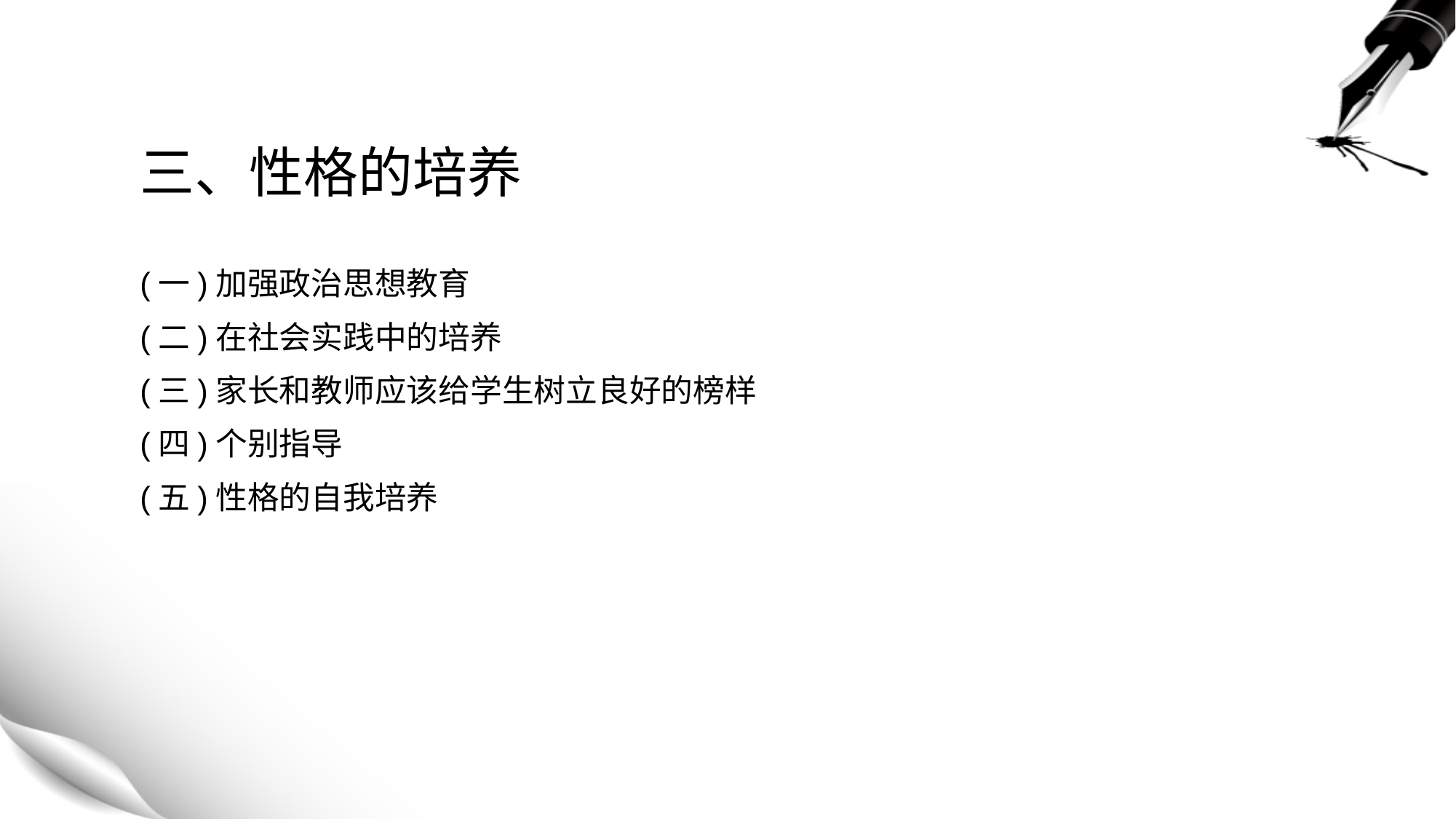

# 三、性格的培养
(一)加强政治思想教育
(二)在社会实践中的培养
(三)家长和教师应该给学生树立良好的榜样
(四)个别指导
(五)性格的自我培养